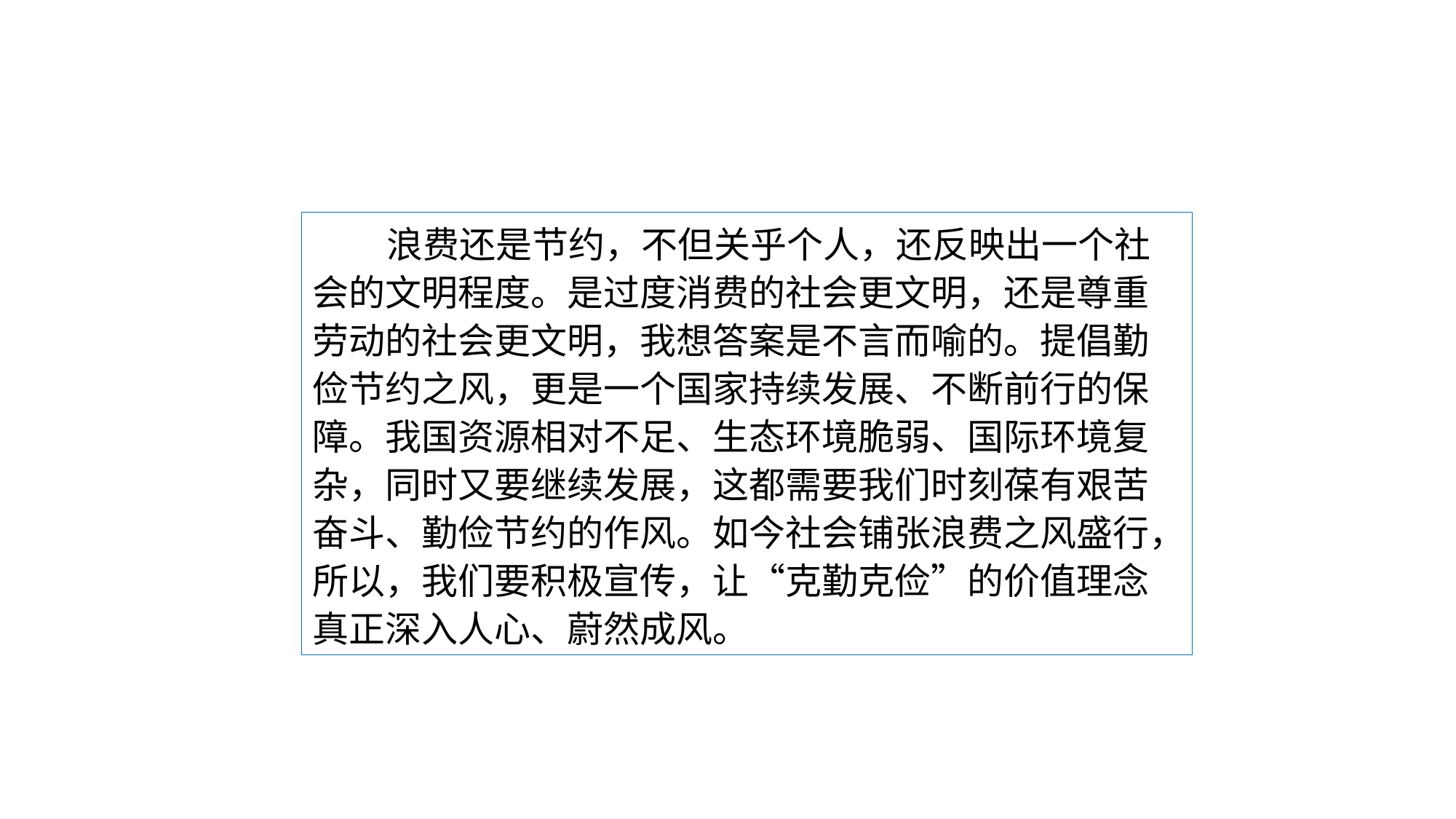

浪费还是节约，不但关乎个人，还反映出一个社会的文明程度。是过度消费的社会更文明，还是尊重劳动的社会更文明，我想答案是不言而喻的。提倡勤俭节约之风，更是一个国家持续发展、不断前行的保障。我国资源相对不足、生态环境脆弱、国际环境复杂，同时又要继续发展，这都需要我们时刻葆有艰苦奋斗、勤俭节约的作风。如今社会铺张浪费之风盛行，所以，我们要积极宣传，让“克勤克俭”的价值理念真正深入人心、蔚然成风。